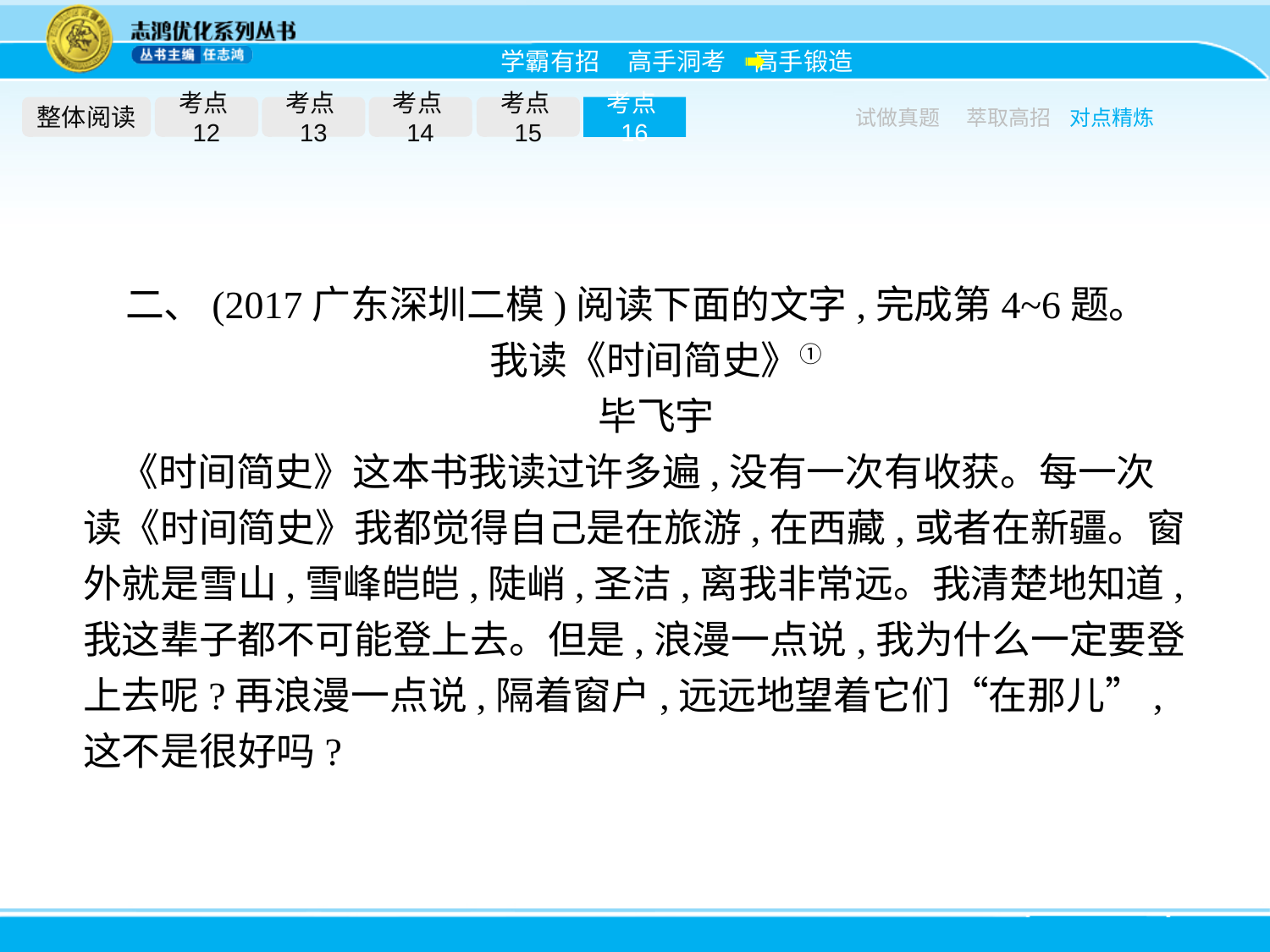

整体阅读
考点12
考点13
考点14
考点15
考点16
试做真题
萃取高招
对点精炼
二、(2017广东深圳二模)阅读下面的文字,完成第4~6题。
我读《时间简史》①
毕飞宇
《时间简史》这本书我读过许多遍,没有一次有收获。每一次读《时间简史》我都觉得自己是在旅游,在西藏,或者在新疆。窗外就是雪山,雪峰皑皑,陡峭,圣洁,离我非常远。我清楚地知道,我这辈子都不可能登上去。但是,浪漫一点说,我为什么一定要登上去呢?再浪漫一点说,隔着窗户,远远地望着它们“在那儿”,这不是很好吗?